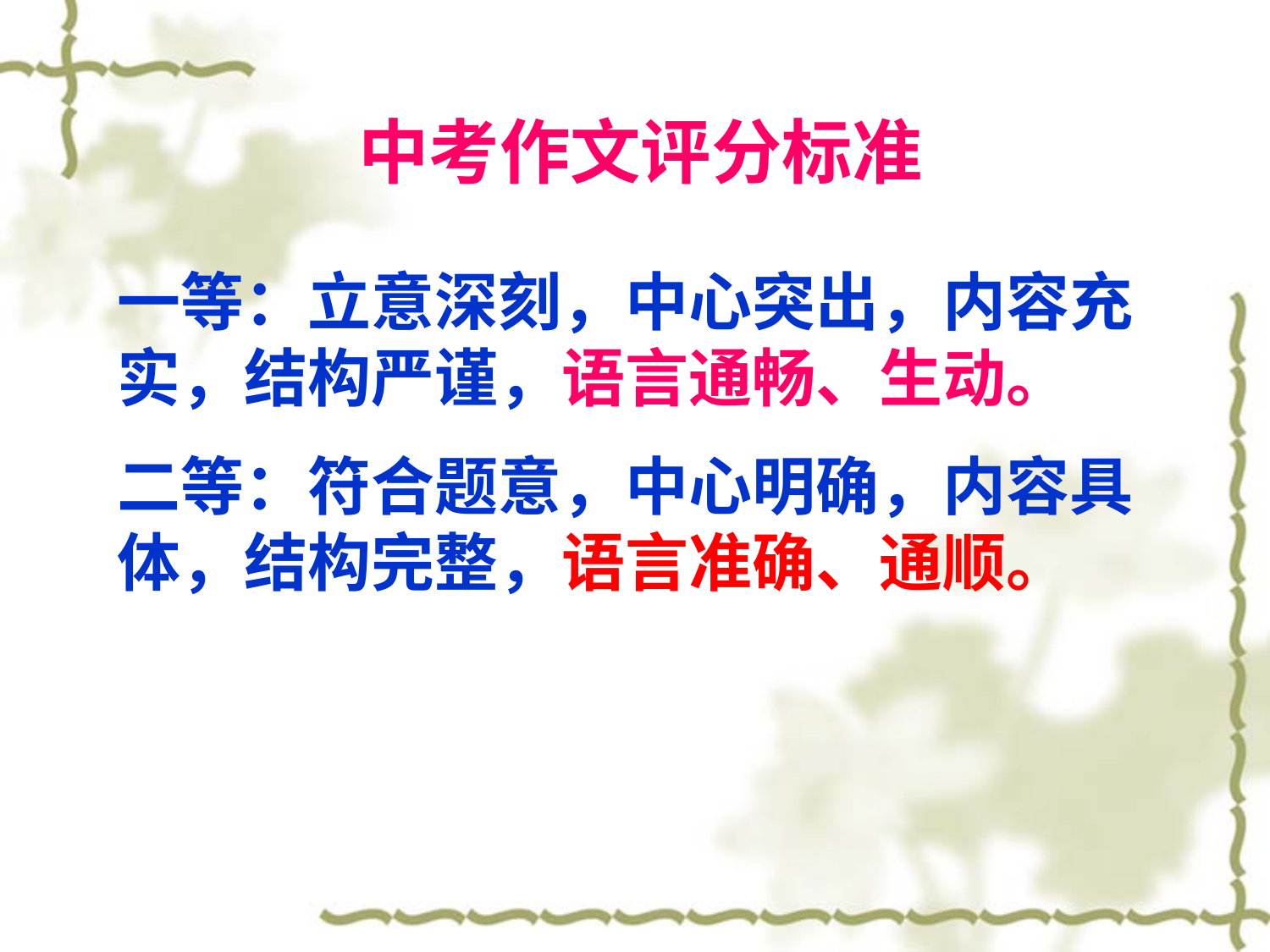

中考作文评分标准
一等：立意深刻，中心突出，内容充实，结构严谨，语言通畅、生动。
二等：符合题意，中心明确，内容具体，结构完整，语言准确、通顺。

91